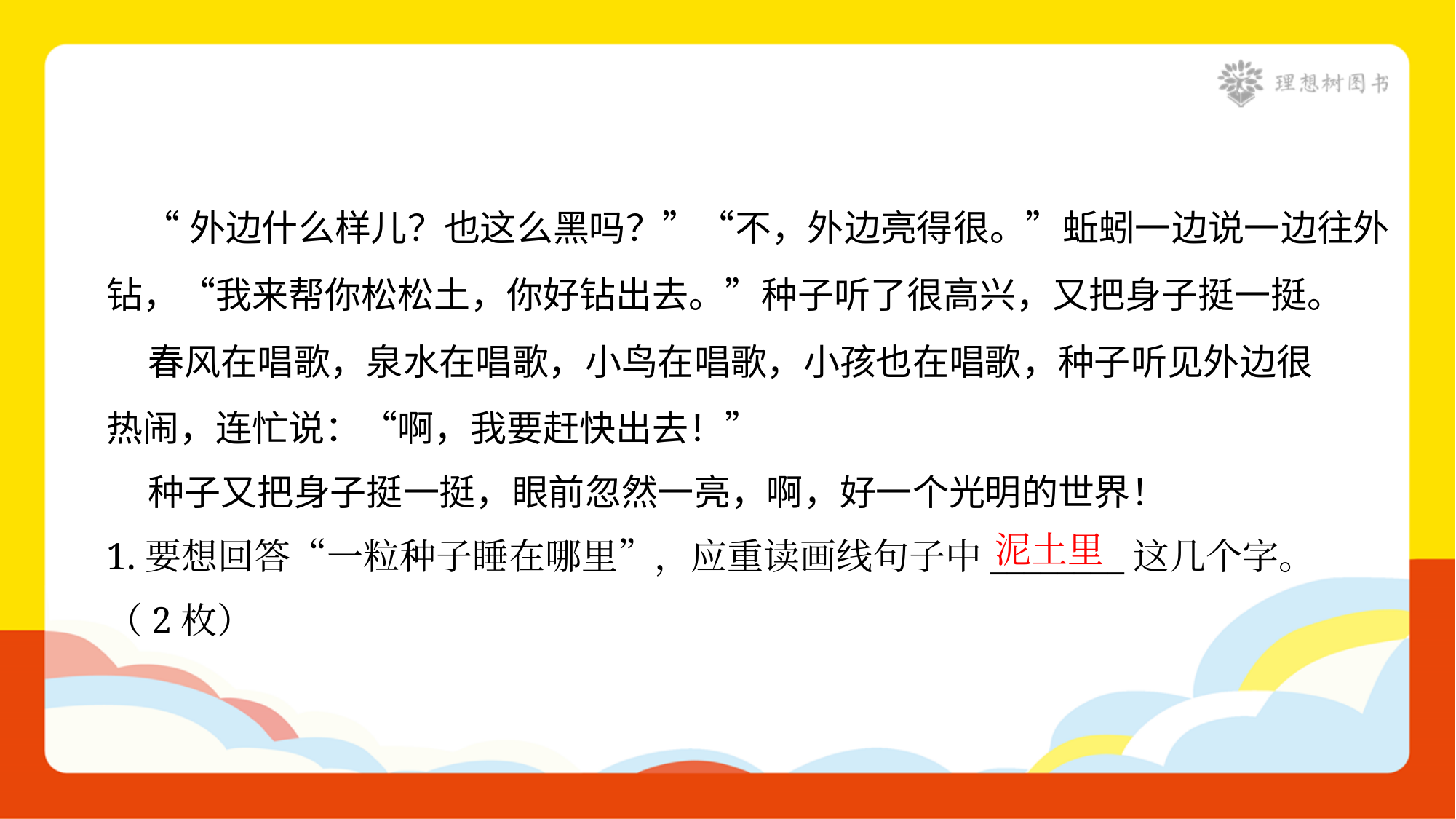

“外边什么样儿？也这么黑吗？”“不，外边亮得很。”蚯蚓一边说一边往外
钻，“我来帮你松松土，你好钻出去。”种子听了很高兴，又把身子挺一挺。
    春风在唱歌，泉水在唱歌，小鸟在唱歌，小孩也在唱歌，种子听见外边很
热闹，连忙说：“啊，我要赶快出去！”
    种子又把身子挺一挺，眼前忽然一亮，啊，好一个光明的世界！
泥土里
1.要想回答“一粒种子睡在哪里”，应重读画线句子中________这几个字。
（2枚）